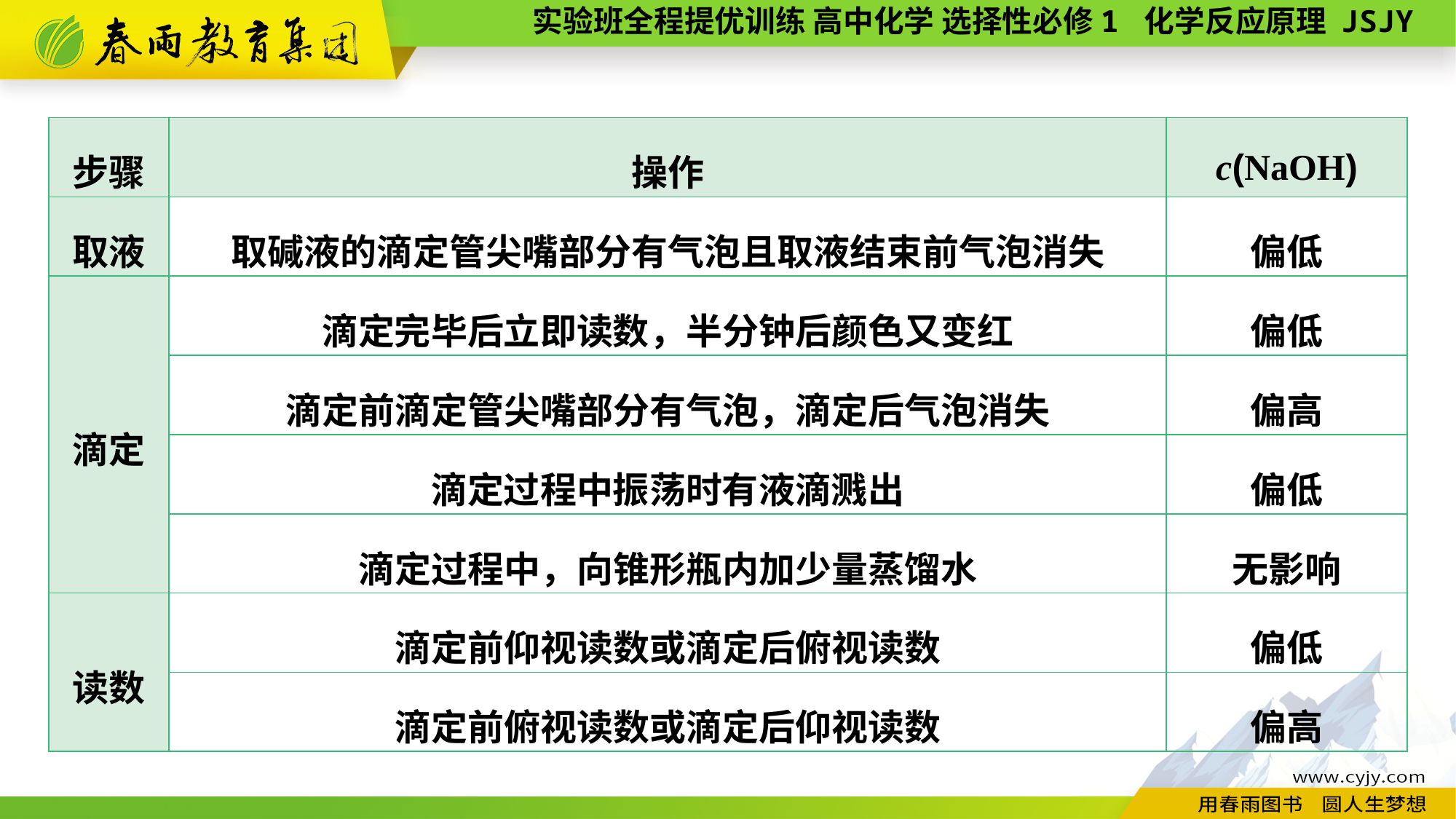

| 步骤 | 操作 | c(NaOH) |
| --- | --- | --- |
| 取液 | 取碱液的滴定管尖嘴部分有气泡且取液结束前气泡消失 | 偏低 |
| 滴定 | 滴定完毕后立即读数，半分钟后颜色又变红 | 偏低 |
|  | 滴定前滴定管尖嘴部分有气泡，滴定后气泡消失 | 偏高 |
|  | 滴定过程中振荡时有液滴溅出 | 偏低 |
|  | 滴定过程中，向锥形瓶内加少量蒸馏水 | 无影响 |
| 读数 | 滴定前仰视读数或滴定后俯视读数 | 偏低 |
|  | 滴定前俯视读数或滴定后仰视读数 | 偏高 |